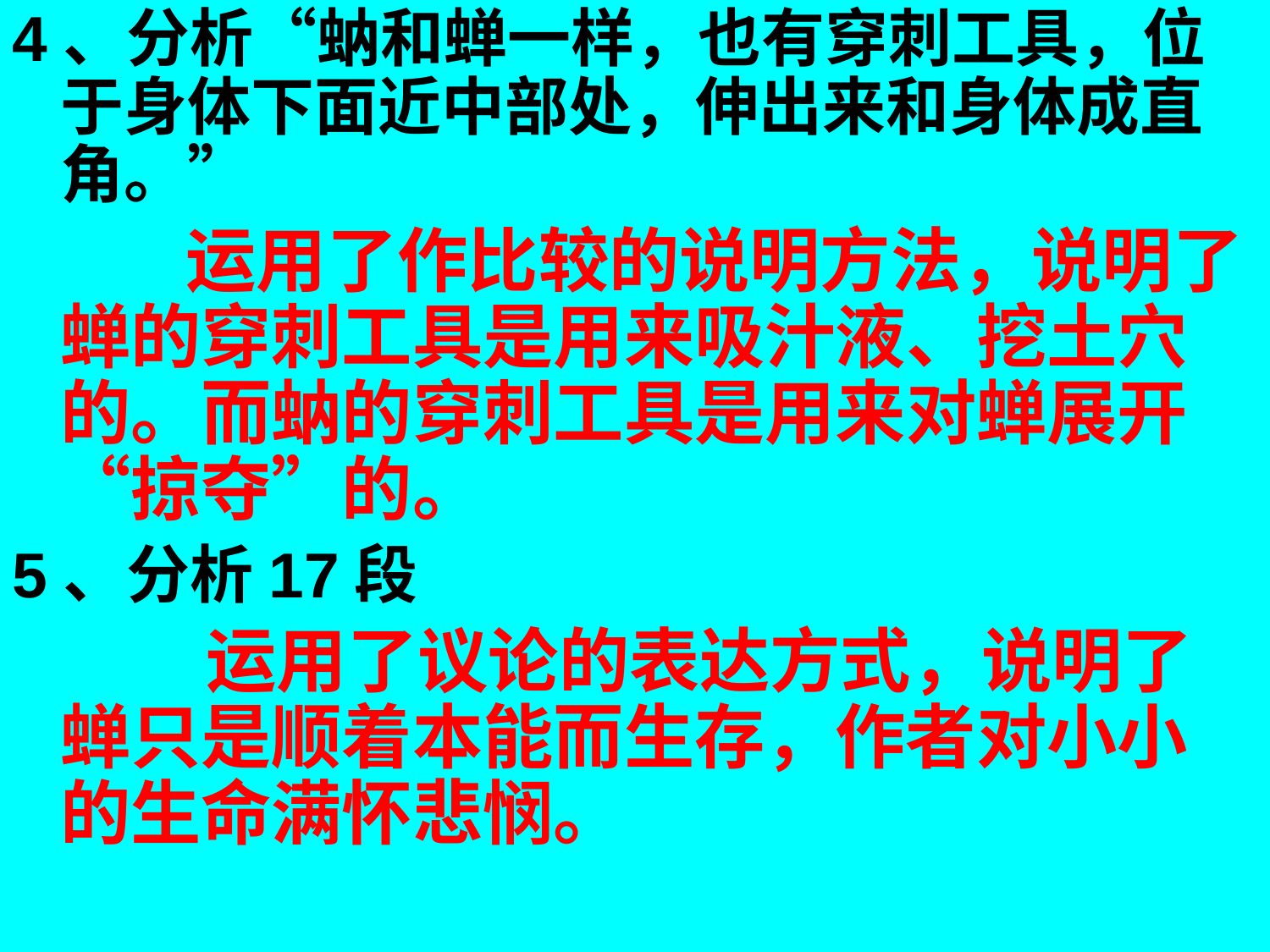

4、分析“蚋和蝉一样，也有穿刺工具，位于身体下面近中部处，伸出来和身体成直角。”
           运用了作比较的说明方法，说明了蝉的穿刺工具是用来吸汁液、挖土穴的。而蚋的穿刺工具是用来对蝉展开“掠夺”的。
5、分析17段
           运用了议论的表达方式，说明了蝉只是顺着本能而生存，作者对小小的生命满怀悲悯。
#